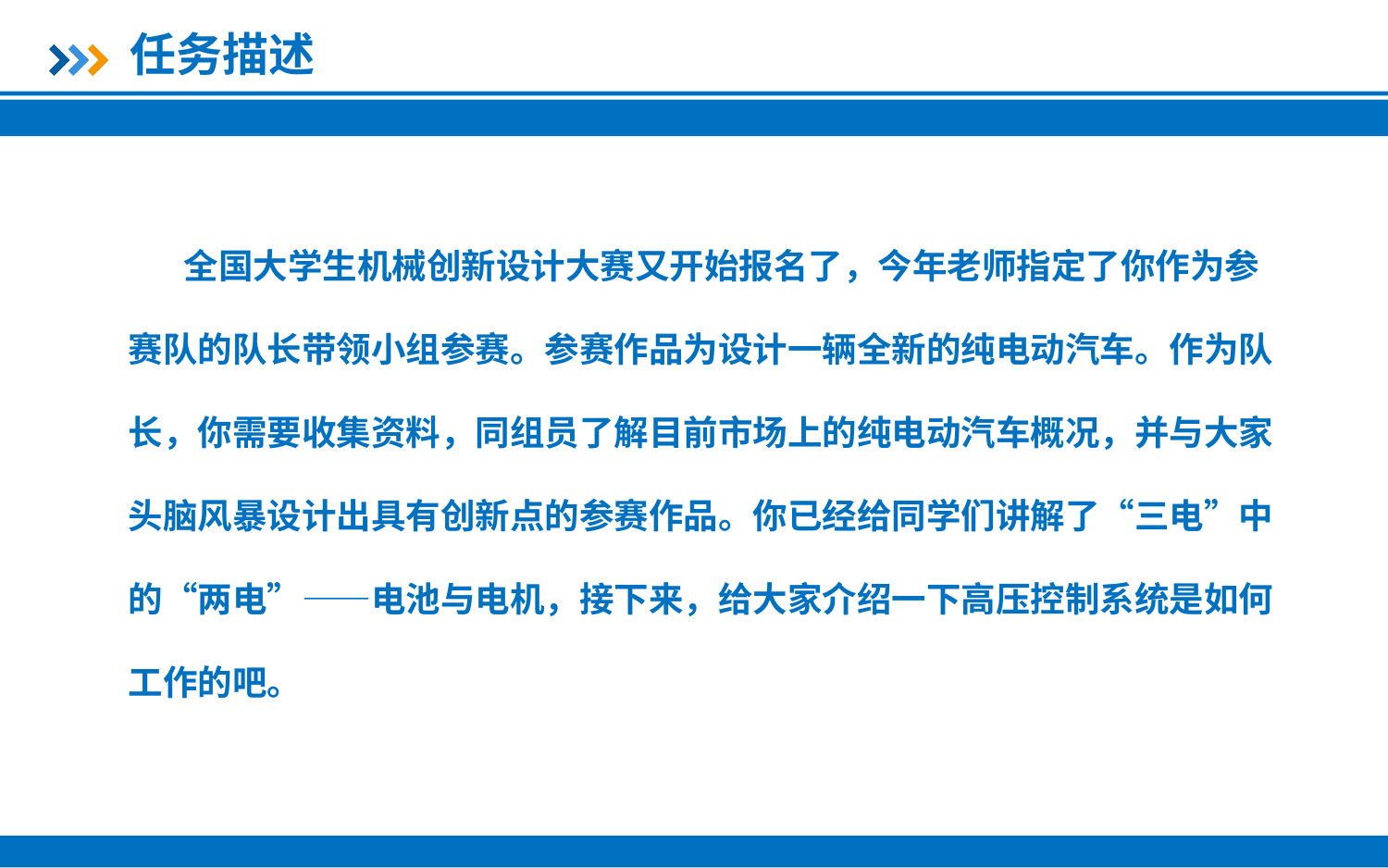

任务描述
      全国大学生机械创新设计大赛又开始报名了，今年老师指定了你作为参赛队的队长带领小组参赛。参赛作品为设计一辆全新的纯电动汽车。作为队长，你需要收集资料，同组员了解目前市场上的纯电动汽车概况，并与大家头脑风暴设计出具有创新点的参赛作品。你已经给同学们讲解了“三电”中的“两电”——电池与电机，接下来，给大家介绍一下高压控制系统是如何工作的吧。